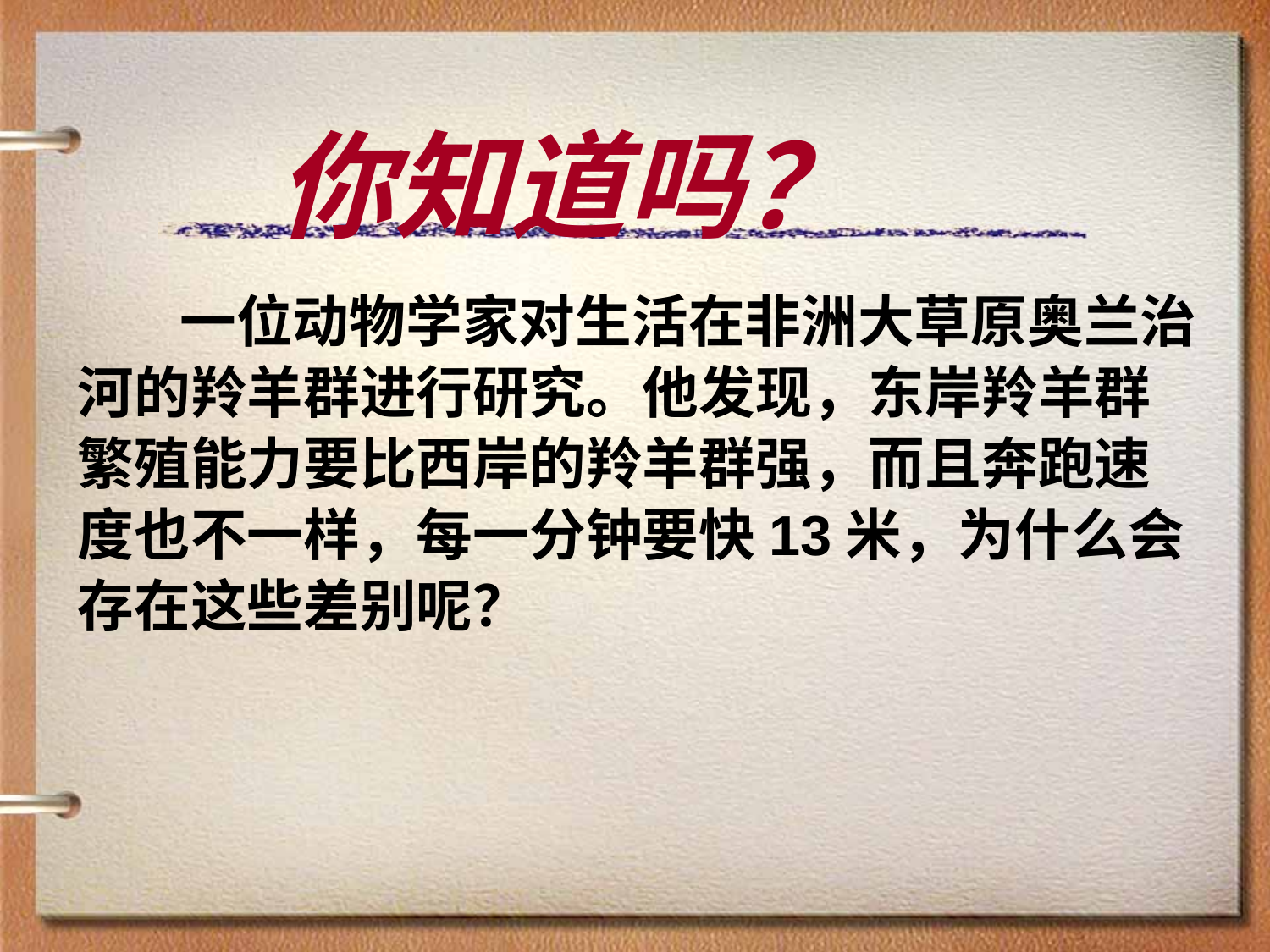

你知道吗？
       一位动物学家对生活在非洲大草原奥兰治河的羚羊群进行研究。他发现，东岸羚羊群繁殖能力要比西岸的羚羊群强，而且奔跑速度也不一样，每一分钟要快13米，为什么会存在这些差别呢？